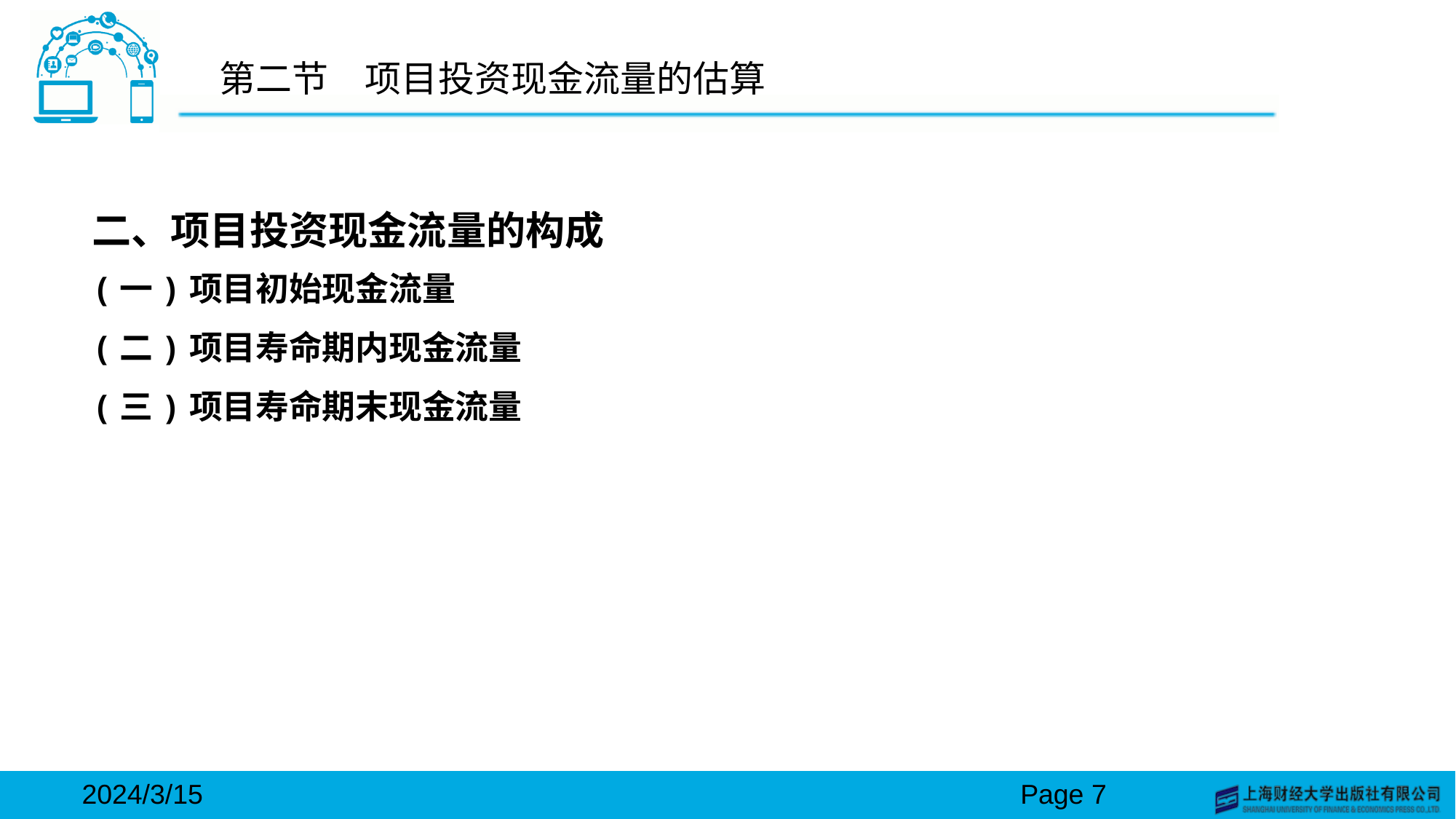

# 第二节　项目投资现金流量的估算
二、项目投资现金流量的构成
(一)项目初始现金流量
(二)项目寿命期内现金流量
(三)项目寿命期末现金流量

2024/3/15
Page 7